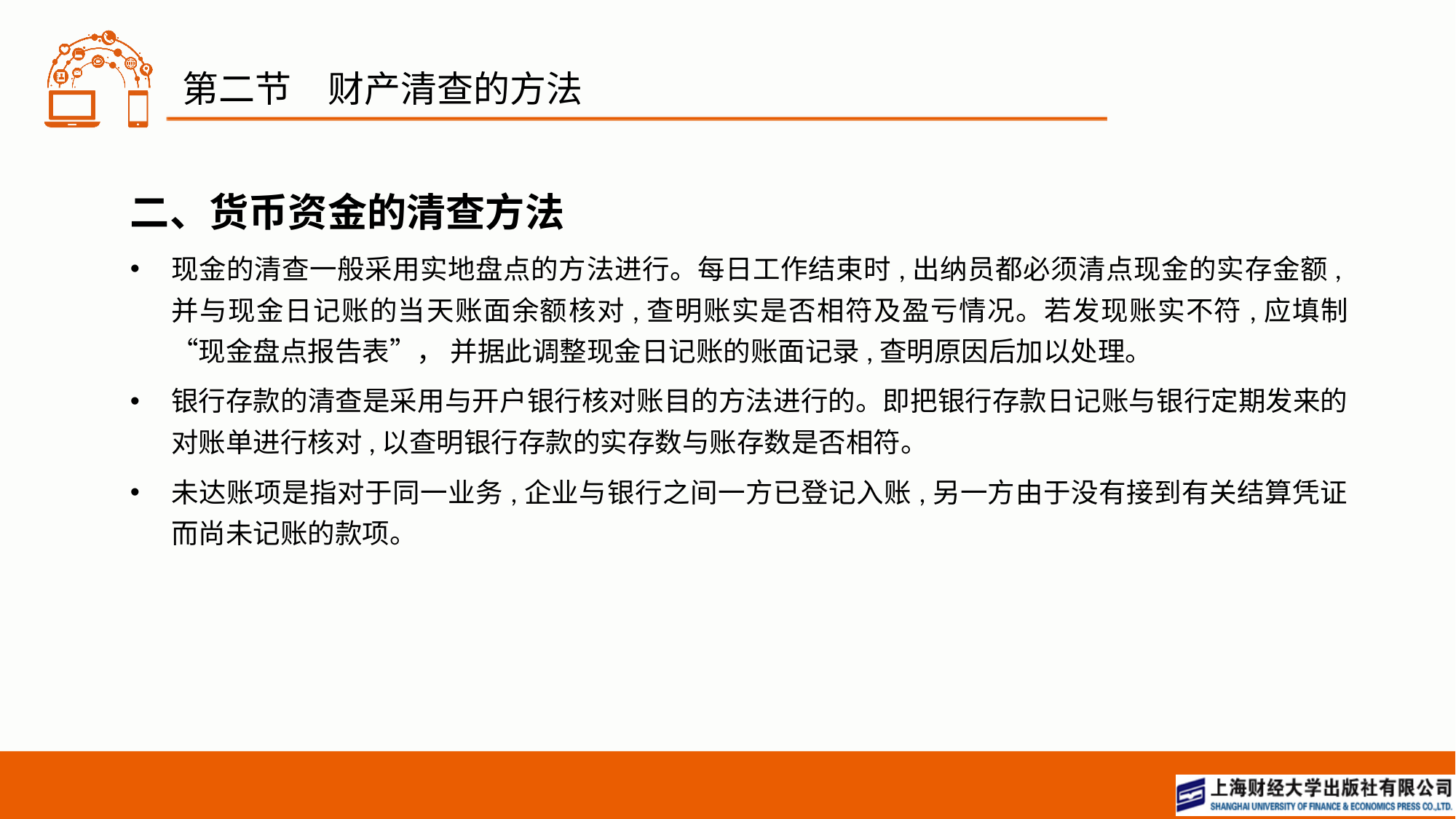

# 第二节　财产清查的方法
二、货币资金的清查方法
现金的清查一般采用实地盘点的方法进行。每日工作结束时,出纳员都必须清点现金的实存金额,并与现金日记账的当天账面余额核对,查明账实是否相符及盈亏情况。若发现账实不符,应填制“现金盘点报告表”， 并据此调整现金日记账的账面记录,查明原因后加以处理。
银行存款的清查是采用与开户银行核对账目的方法进行的。即把银行存款日记账与银行定期发来的对账单进行核对,以查明银行存款的实存数与账存数是否相符。
未达账项是指对于同一业务,企业与银行之间一方已登记入账,另一方由于没有接到有关结算凭证而尚未记账的款项。